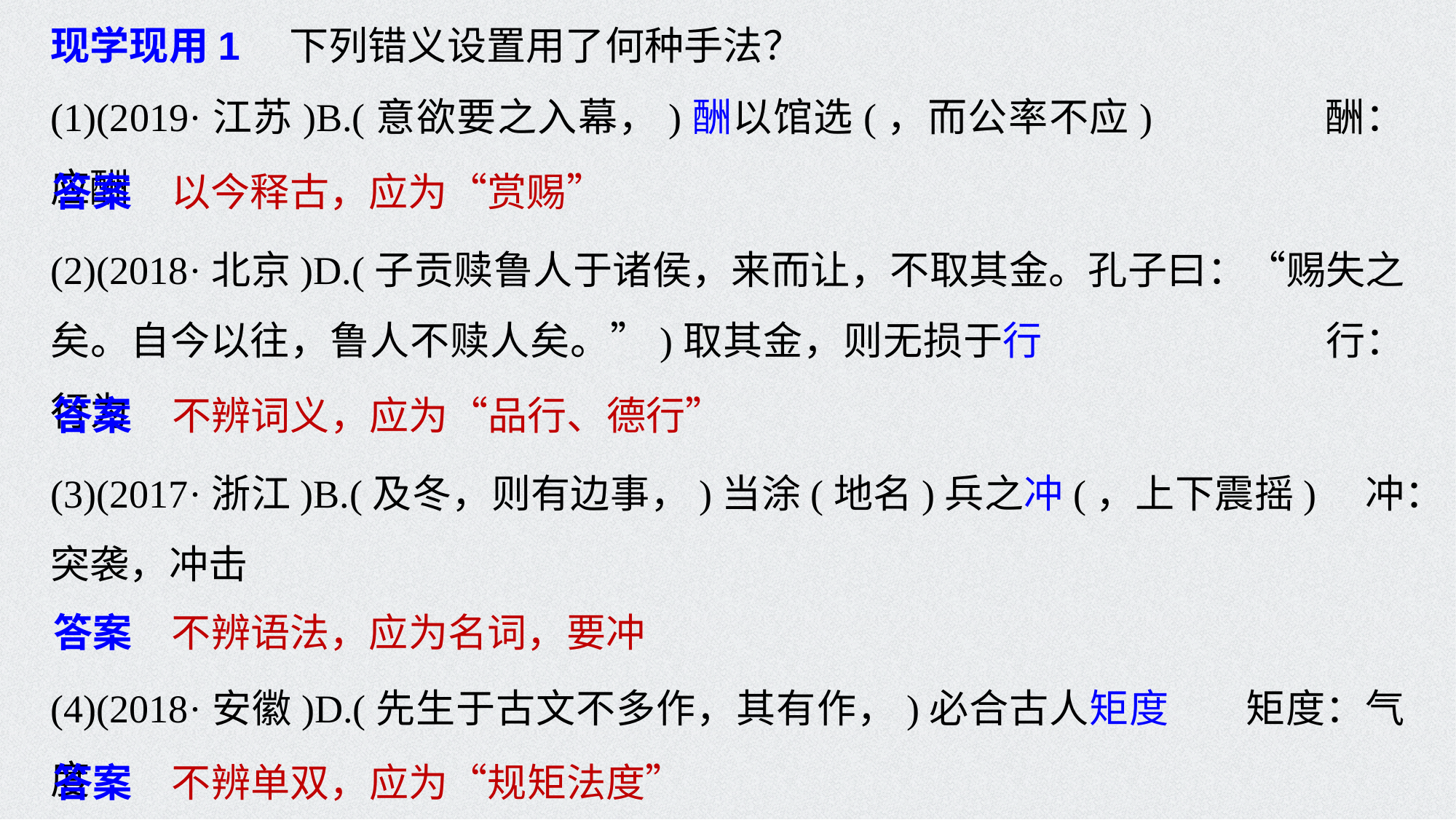

现学现用1　下列错义设置用了何种手法？
(1)(2019·江苏)B.(意欲要之入幕，)酬以馆选(，而公率不应)　　　　酬：应酬
答案　以今释古，应为“赏赐”
(2)(2018·北京)D.(子贡赎鲁人于诸侯，来而让，不取其金。孔子曰：“赐失之矣。自今以往，鲁人不赎人矣。”)取其金，则无损于行  	                  行：行为
答案　不辨词义，应为“品行、德行”
(3)(2017·浙江)B.(及冬，则有边事，)当涂(地名)兵之冲(，上下震摇)  	冲：突袭，冲击
答案　不辨语法，应为名词，要冲
(4)(2018·安徽)D.(先生于古文不多作，其有作，)必合古人矩度        矩度：气度
答案　不辨单双，应为“规矩法度”